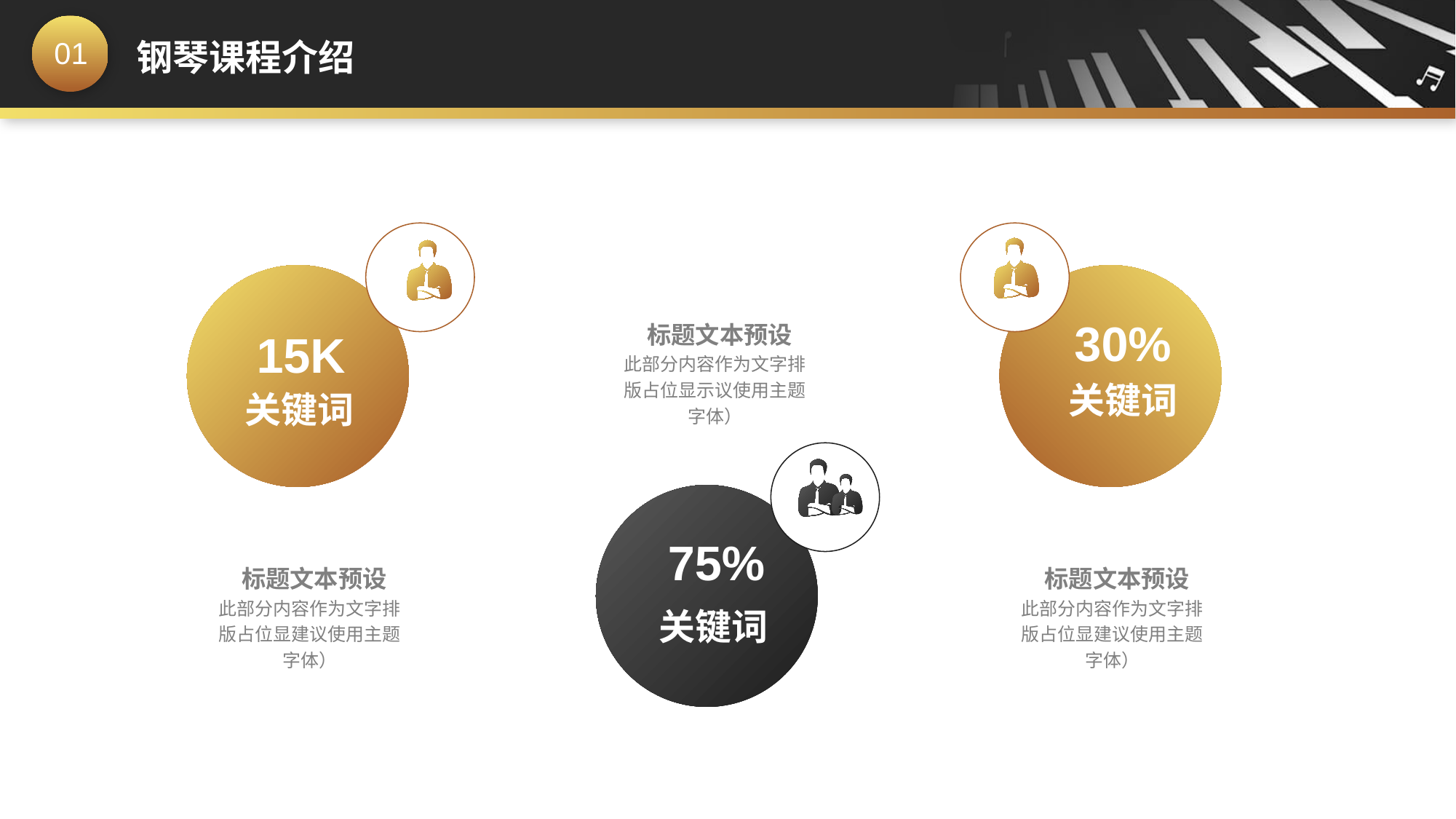

30%
标题文本预设
此部分内容作为文字排版占位显示议使用主题字体）
15K
关键词
关键词

75%
标题文本预设
此部分内容作为文字排版占位显建议使用主题字体）
标题文本预设
此部分内容作为文字排版占位显建议使用主题字体）
关键词